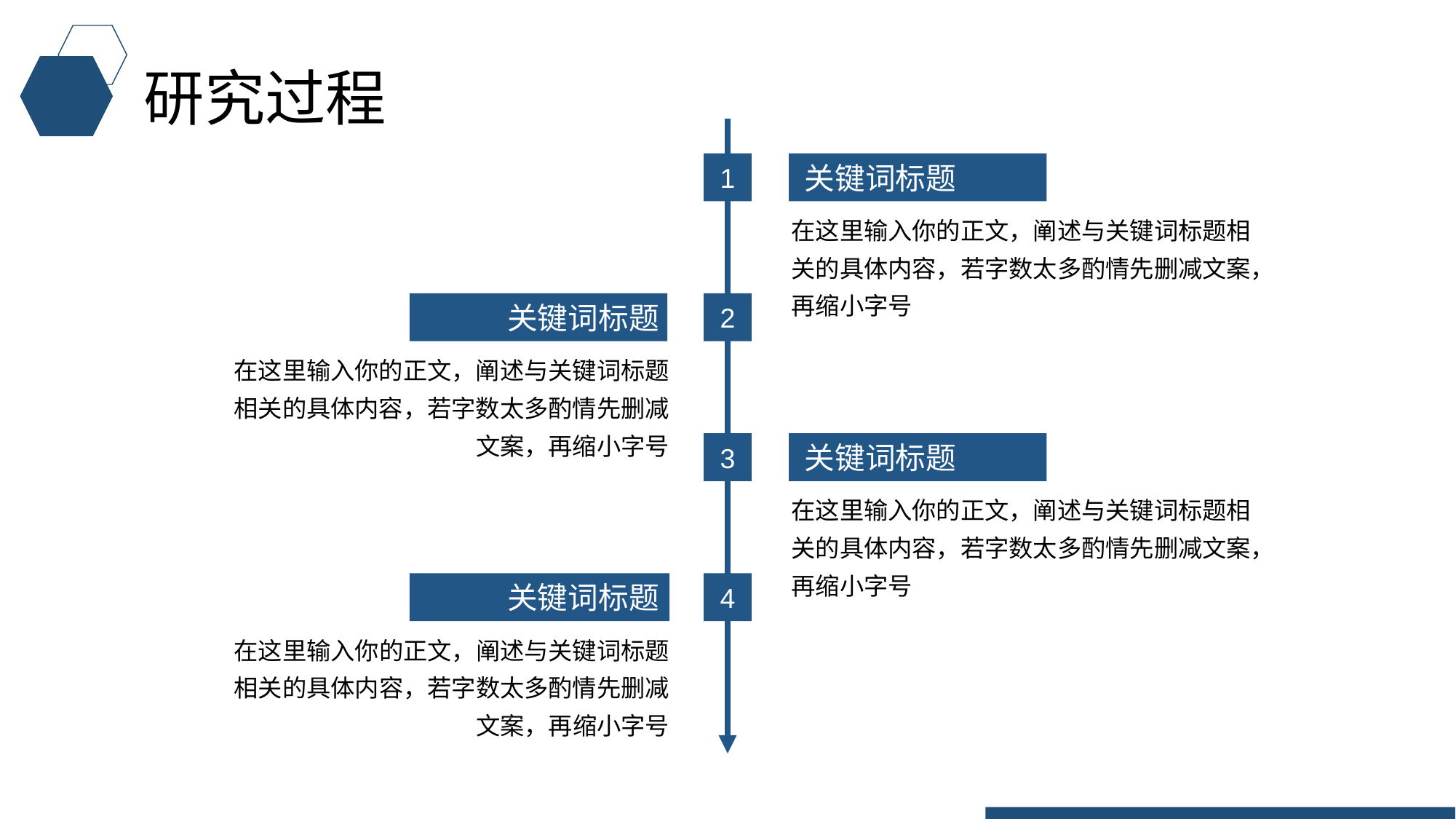

# 研究过程
1

关键词标题
在这里输入你的正文，阐述与关键词标题相关的具体内容，若字数太多酌情先删减文案，再缩小字号

2
关键词标题
在这里输入你的正文，阐述与关键词标题相关的具体内容，若字数太多酌情先删减文案，再缩小字号
3

关键词标题
在这里输入你的正文，阐述与关键词标题相关的具体内容，若字数太多酌情先删减文案，再缩小字号

4
关键词标题
在这里输入你的正文，阐述与关键词标题相关的具体内容，若字数太多酌情先删减文案，再缩小字号